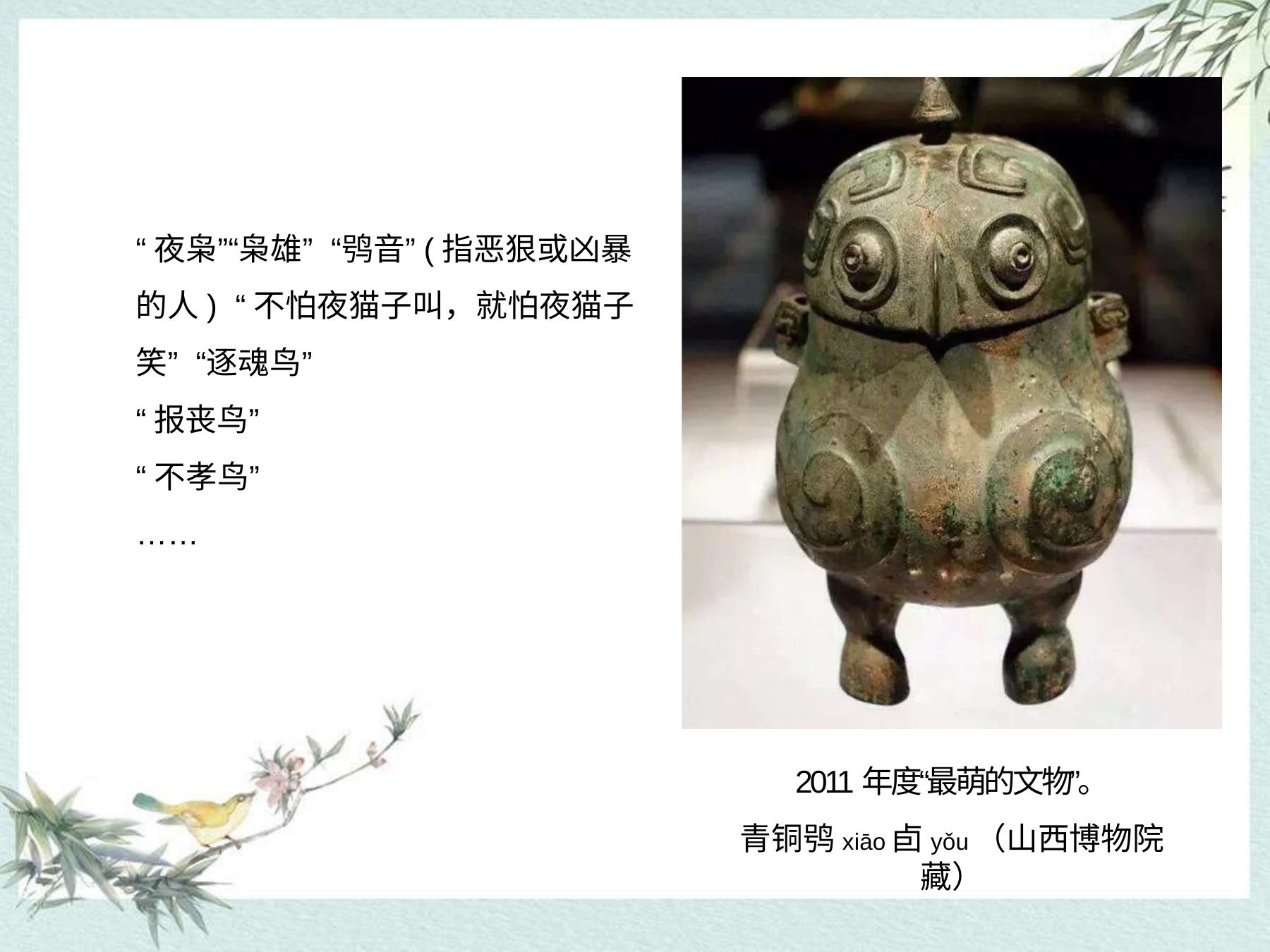

“夜枭”“枭雄”  “鸮音”(指恶狠或凶暴的人)  “不怕夜猫子叫，就怕夜猫子笑”  “逐魂鸟”
“报丧鸟”
“不孝鸟”
……
2011年度“最萌的文物”。
青铜鸮xiāo卣yǒu（山西博物院藏）